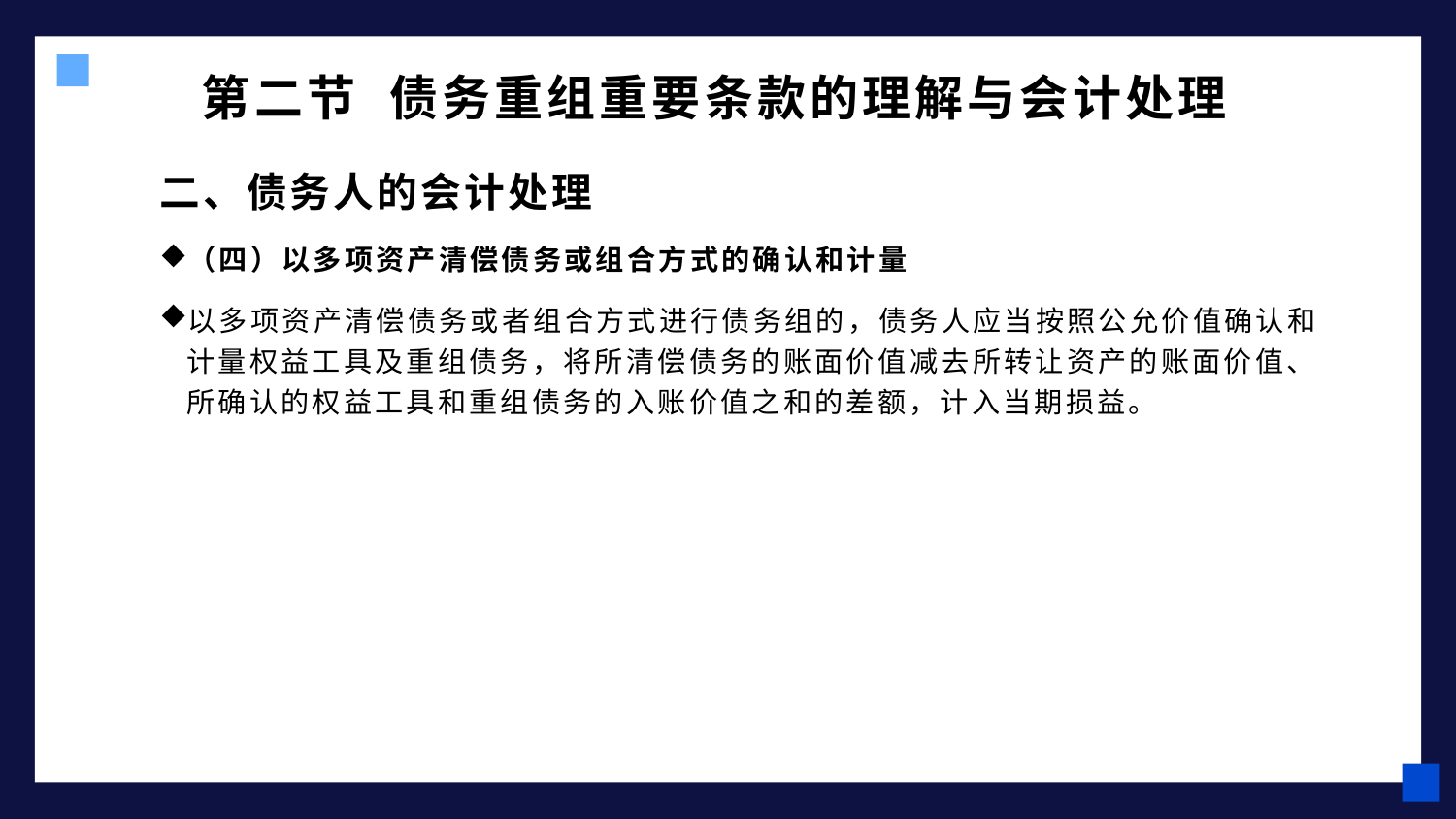

# 第二节  债务重组重要条款的理解与会计处理
二、债务人的会计处理
（四）以多项资产清偿债务或组合方式的确认和计量
以多项资产清偿债务或者组合方式进行债务组的，债务人应当按照公允价值确认和计量权益工具及重组债务，将所清偿债务的账面价值减去所转让资产的账面价值、所确认的权益工具和重组债务的入账价值之和的差额，计入当期损益。